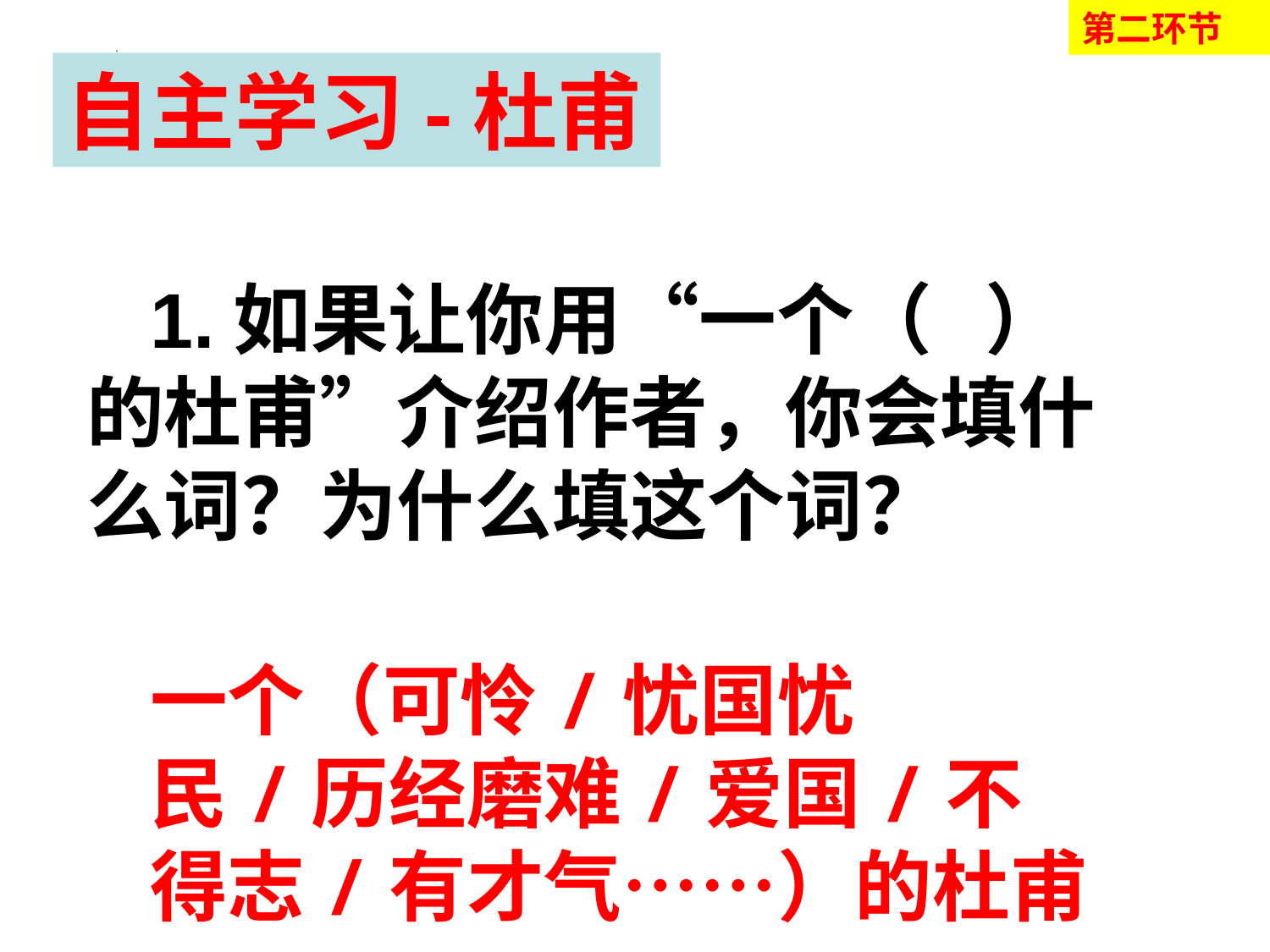

第二环节
自主学习-杜甫
1.如果让你用“一个（   ） 的杜甫”介绍作者，你会填什么词？为什么填这个词？
一个（可怜/忧国忧民/历经磨难/爱国/不得志/有才气……）的杜甫